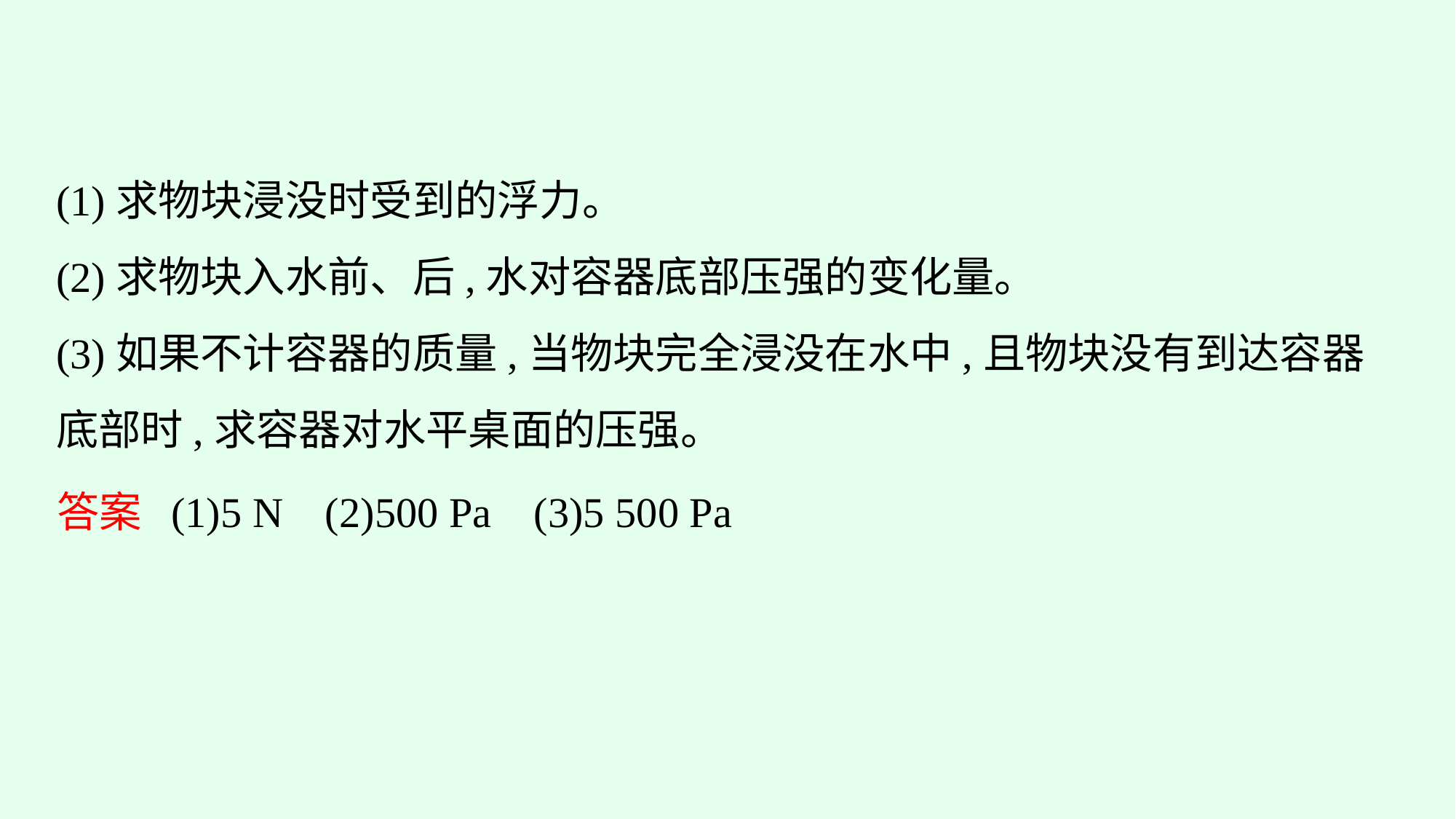

(1)求物块浸没时受到的浮力。
(2)求物块入水前、后,水对容器底部压强的变化量。
(3)如果不计容器的质量,当物块完全浸没在水中,且物块没有到达容器底部时,求容器对水平桌面的压强。
答案  (1)5 N    (2)500 Pa    (3)5 500 Pa